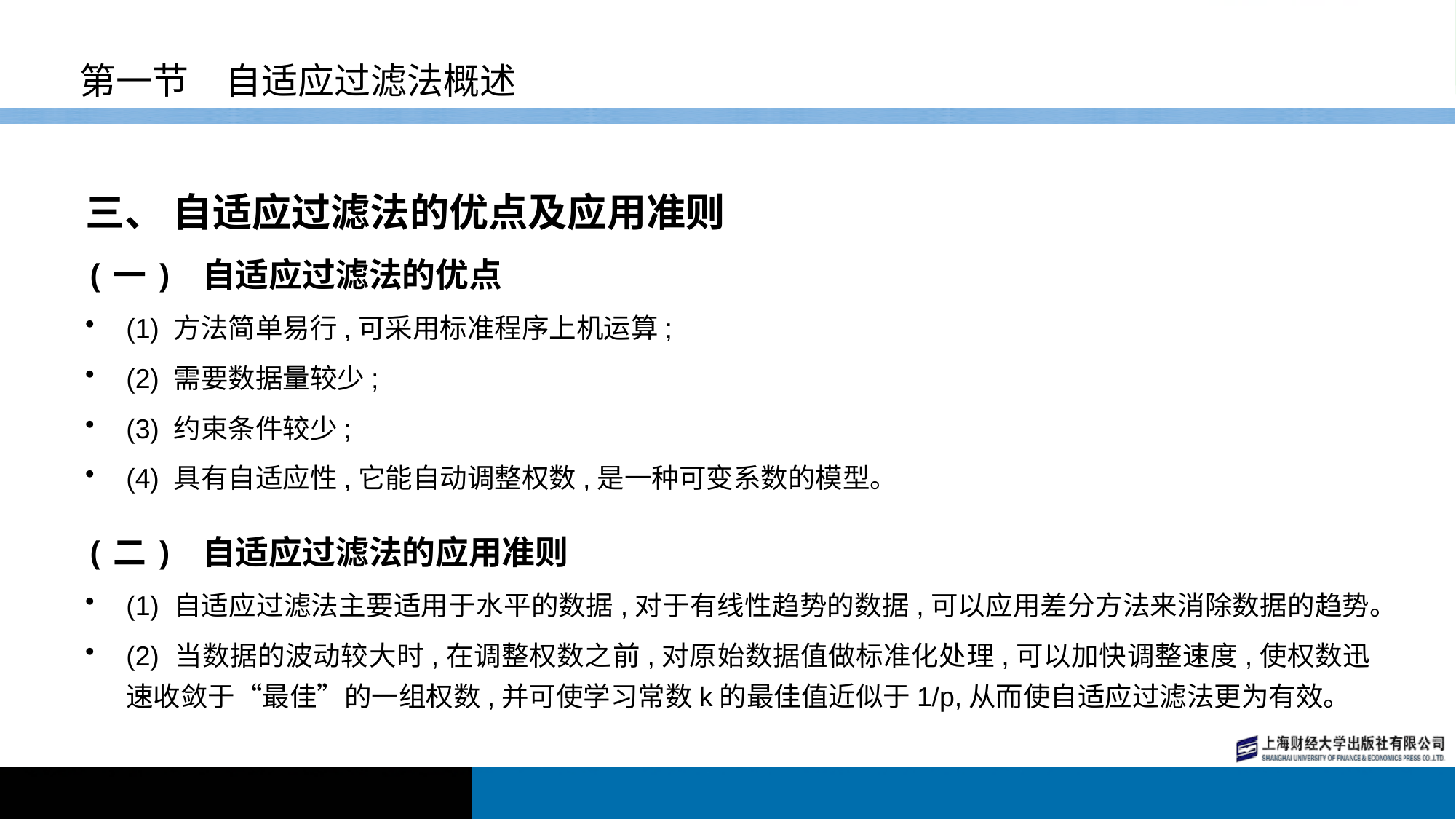

# 第一节　自适应过滤法概述
三、 自适应过滤法的优点及应用准则
(一) 自适应过滤法的优点
(1) 方法简单易行,可采用标准程序上机运算;
(2) 需要数据量较少;
(3) 约束条件较少;
(4) 具有自适应性,它能自动调整权数,是一种可变系数的模型。
(二) 自适应过滤法的应用准则
(1) 自适应过滤法主要适用于水平的数据,对于有线性趋势的数据,可以应用差分方法来消除数据的趋势。
(2) 当数据的波动较大时,在调整权数之前,对原始数据值做标准化处理,可以加快调整速度,使权数迅速收敛于“最佳”的一组权数,并可使学习常数k的最佳值近似于1/p,从而使自适应过滤法更为有效。
5